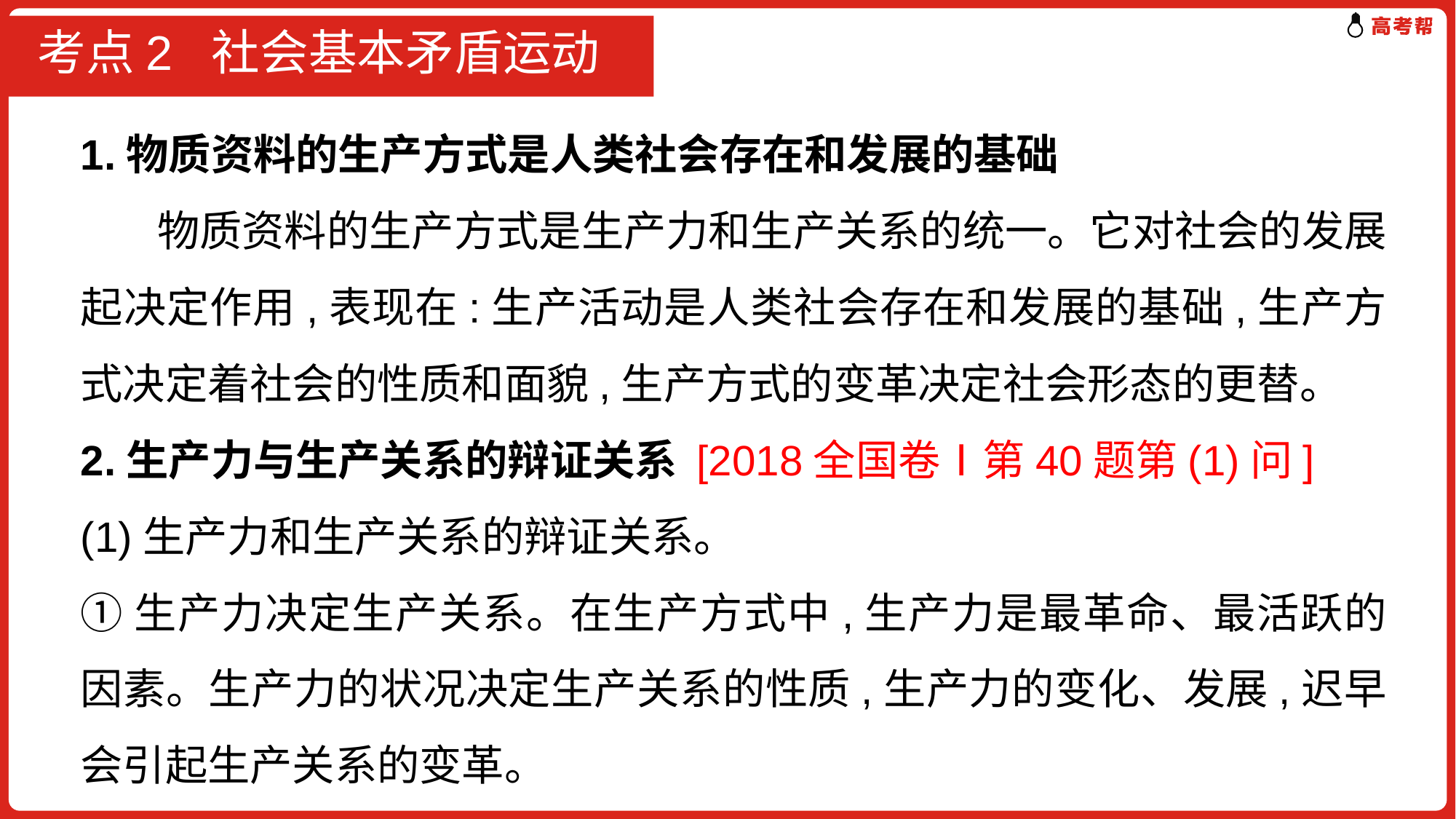

# 考点2  社会基本矛盾运动
1.物质资料的生产方式是人类社会存在和发展的基础
       物质资料的生产方式是生产力和生产关系的统一。它对社会的发展起决定作用,表现在:生产活动是人类社会存在和发展的基础,生产方式决定着社会的性质和面貌,生产方式的变革决定社会形态的更替。
2.生产力与生产关系的辩证关系 [2018全国卷Ⅰ第40题第(1)问]
(1)生产力和生产关系的辩证关系。
①生产力决定生产关系。在生产方式中,生产力是最革命、最活跃的因素。生产力的状况决定生产关系的性质,生产力的变化、发展,迟早会引起生产关系的变革。